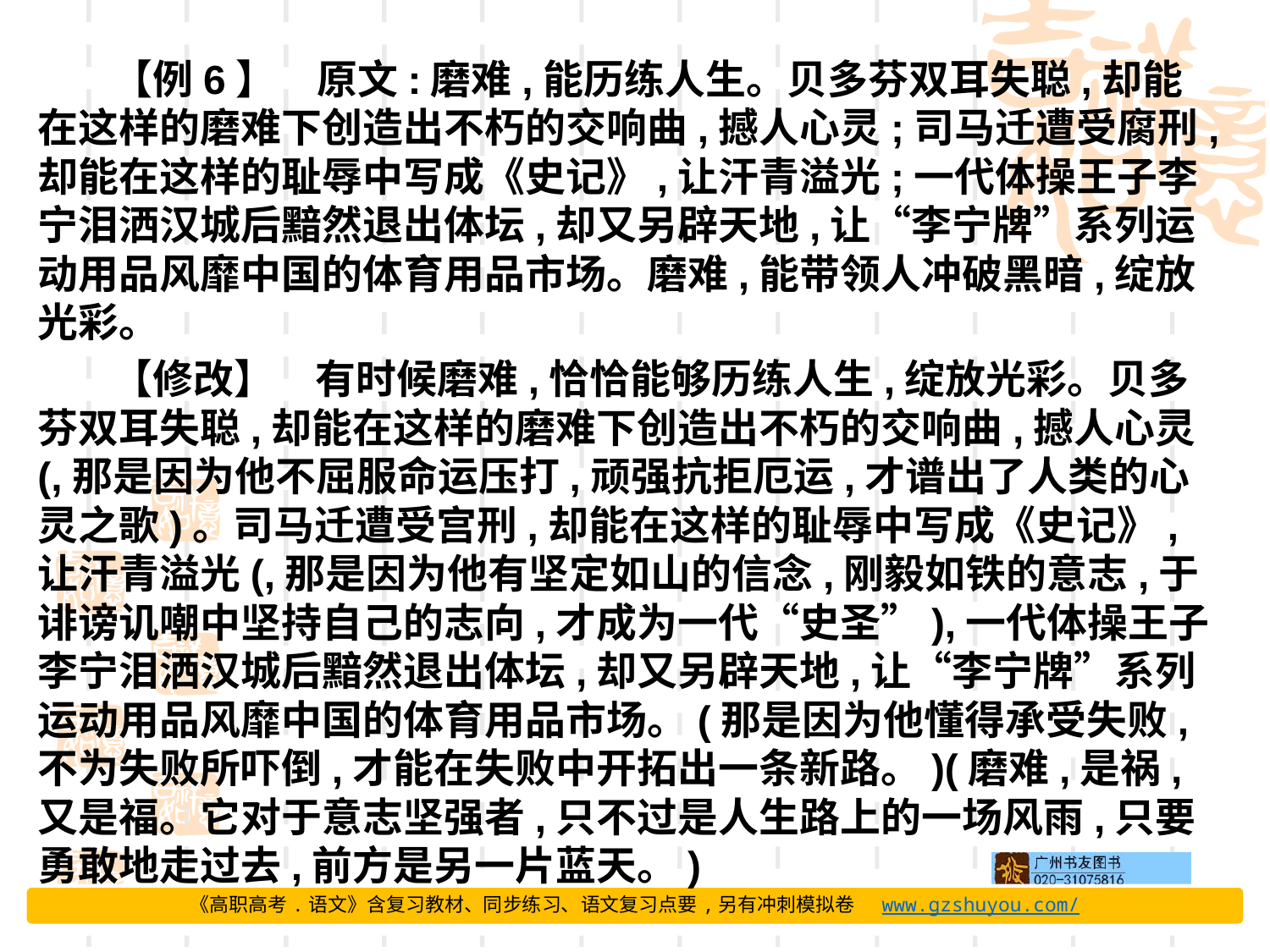

【例6】　原文:磨难,能历练人生。贝多芬双耳失聪,却能在这样的磨难下创造出不朽的交响曲,撼人心灵;司马迁遭受腐刑,却能在这样的耻辱中写成《史记》,让汗青溢光;一代体操王子李宁泪洒汉城后黯然退出体坛,却又另辟天地,让“李宁牌”系列运动用品风靡中国的体育用品市场。磨难,能带领人冲破黑暗,绽放光彩。
【修改】　有时候磨难,恰恰能够历练人生,绽放光彩。贝多芬双耳失聪,却能在这样的磨难下创造出不朽的交响曲,撼人心灵(,那是因为他不屈服命运压打,顽强抗拒厄运,才谱出了人类的心灵之歌)。司马迁遭受宫刑,却能在这样的耻辱中写成《史记》,让汗青溢光(,那是因为他有坚定如山的信念,刚毅如铁的意志,于诽谤讥嘲中坚持自己的志向,才成为一代“史圣”),一代体操王子李宁泪洒汉城后黯然退出体坛,却又另辟天地,让“李宁牌”系列运动用品风靡中国的体育用品市场。(那是因为他懂得承受失败,不为失败所吓倒,才能在失败中开拓出一条新路。)(磨难,是祸,又是福。它对于意志坚强者,只不过是人生路上的一场风雨,只要勇敢地走过去,前方是另一片蓝天。)